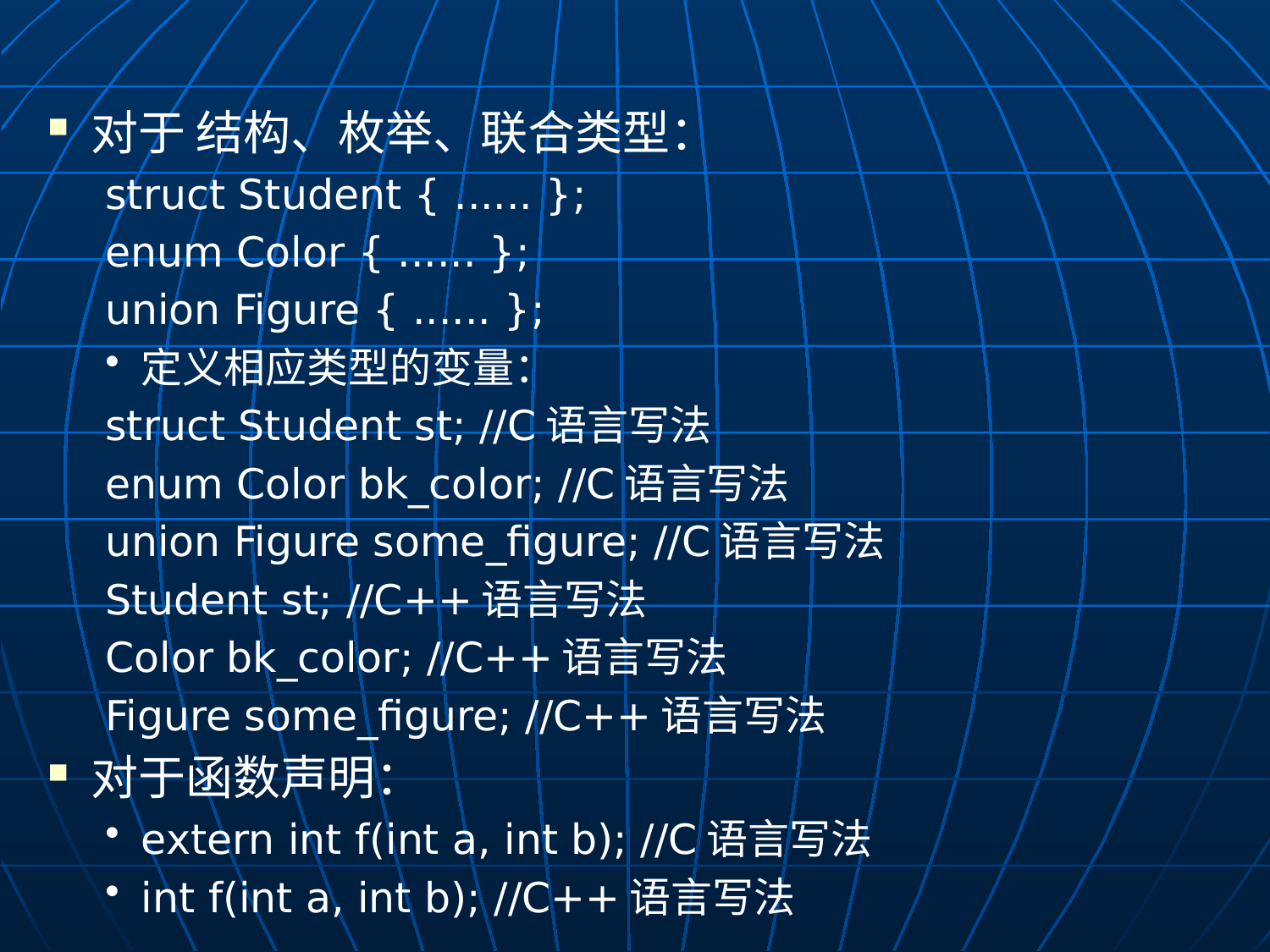

对于 结构、枚举、联合类型：
struct Student { ...... };
enum Color { ...... };
union Figure { ...... };
定义相应类型的变量：
struct Student st; //C语言写法
enum Color bk_color; //C语言写法
union Figure some_figure; //C语言写法
Student st; //C++语言写法
Color bk_color; //C++语言写法
Figure some_figure; //C++语言写法
对于函数声明：
extern int f(int a, int b); //C语言写法
int f(int a, int b); //C++语言写法